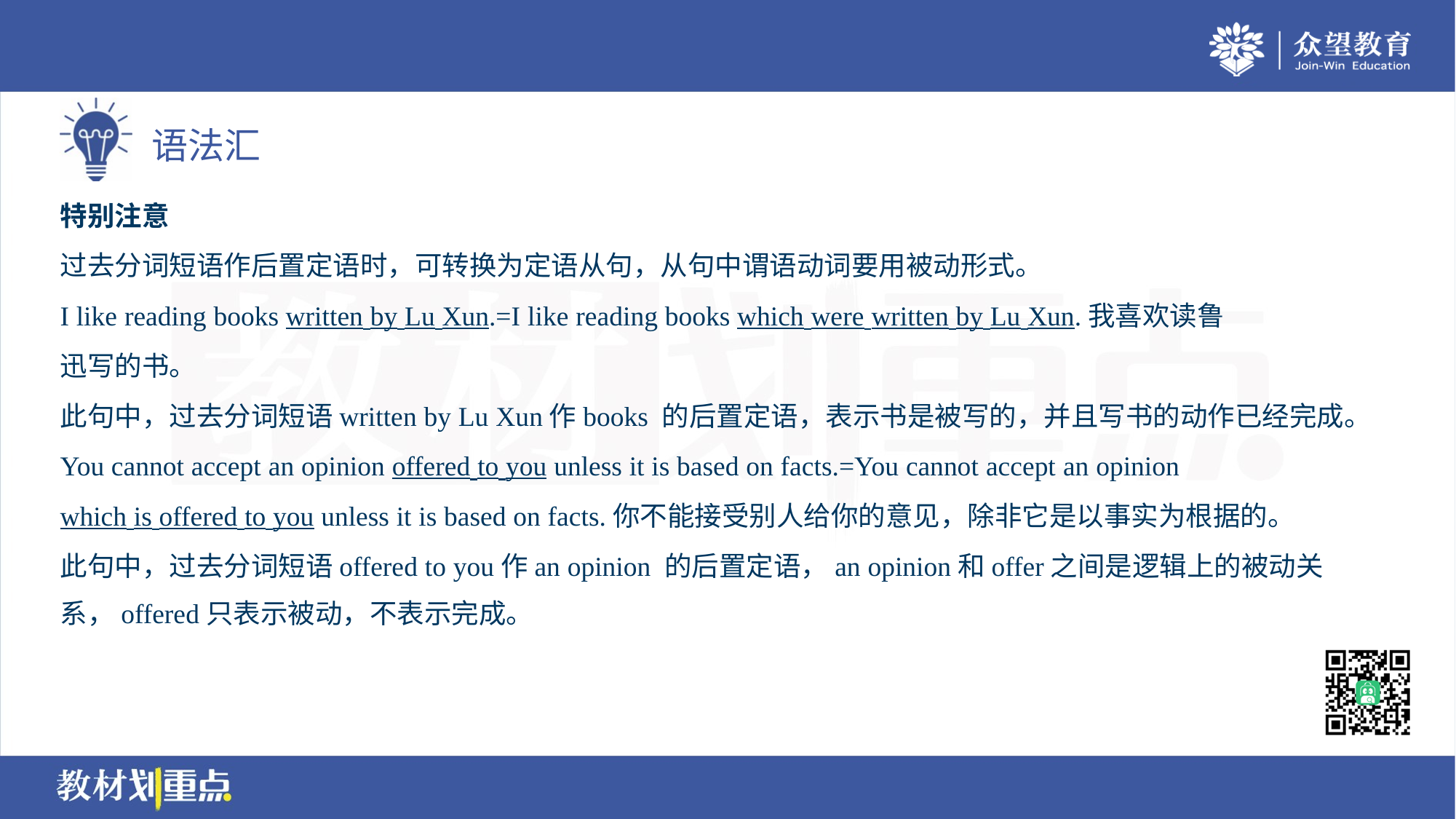

特别注意
过去分词短语作后置定语时，可转换为定语从句，从句中谓语动词要用被动形式。
I like reading books written by Lu Xun.=I like reading books which were written by Lu Xun.我喜欢读鲁
迅写的书。
此句中，过去分词短语written by Lu Xun作books 的后置定语，表示书是被写的，并且写书的动作已经完成。
You cannot accept an opinion offered to you unless it is based on facts.=You cannot accept an opinion
which is offered to you unless it is based on facts.你不能接受别人给你的意见，除非它是以事实为根据的。
此句中，过去分词短语offered to you作an opinion 的后置定语，an opinion和offer之间是逻辑上的被动关
系，offered只表示被动，不表示完成。